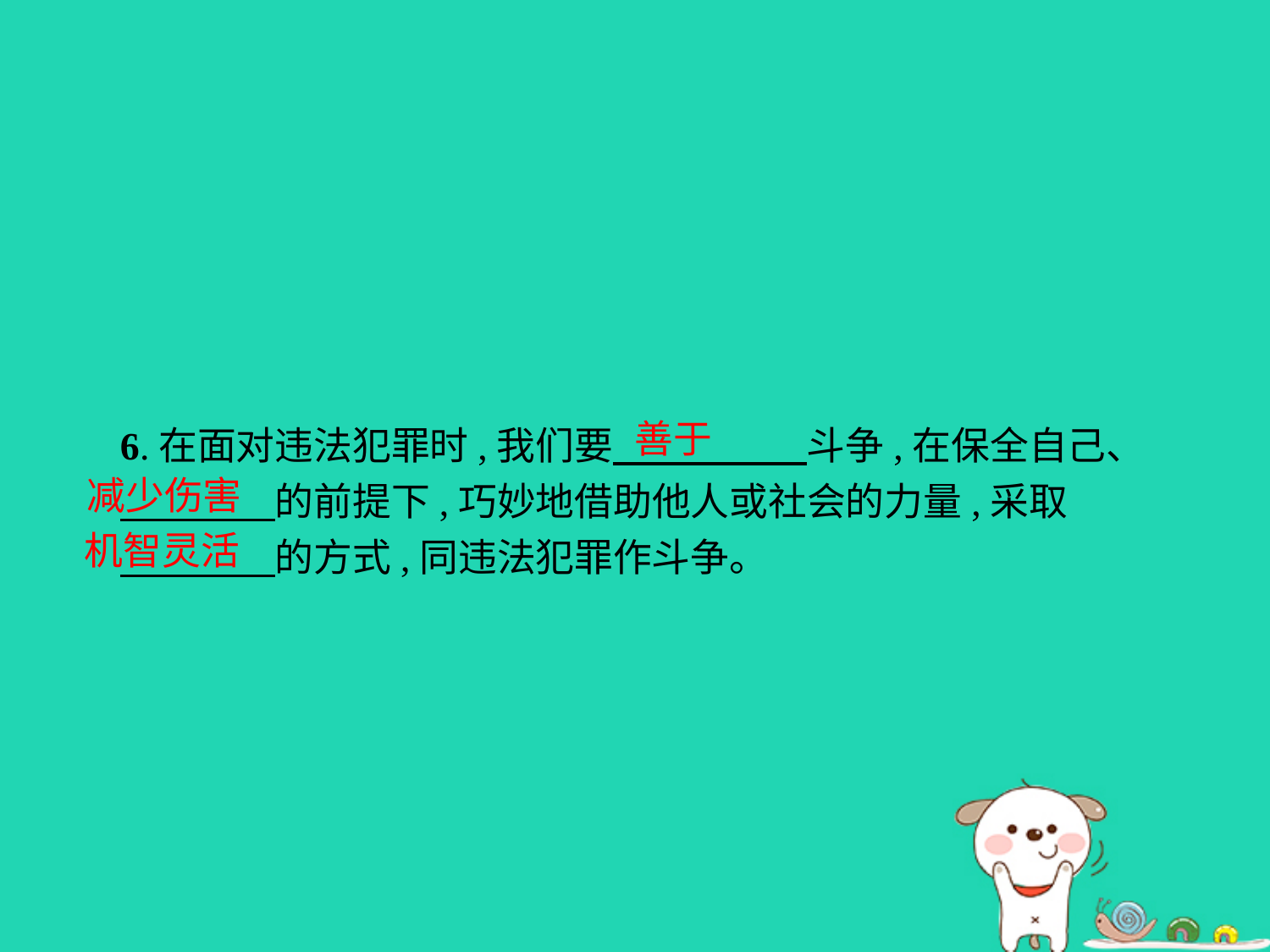

善于
6.在面对违法犯罪时,我们要　　　　　斗争,在保全自己、
　　　　的前提下,巧妙地借助他人或社会的力量,采取
　　　　的方式,同违法犯罪作斗争。
减少伤害
机智灵活